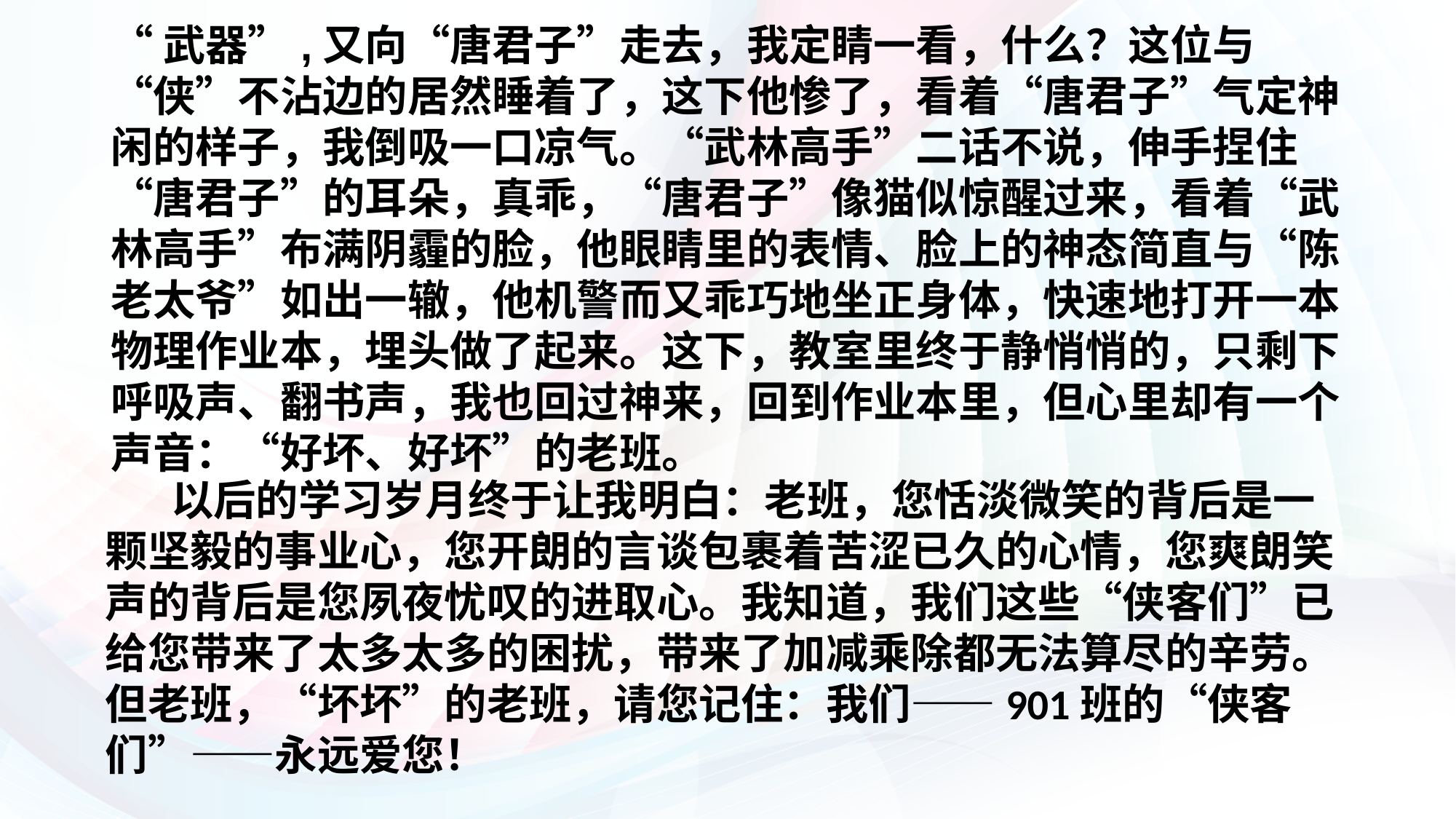

“武器”,又向“唐君子”走去，我定睛一看，什么？这位与“侠”不沾边的居然睡着了，这下他惨了，看着“唐君子”气定神闲的样子，我倒吸一口凉气。“武林高手”二话不说，伸手捏住“唐君子”的耳朵，真乖，“唐君子”像猫似惊醒过来，看着“武林高手”布满阴霾的脸，他眼睛里的表情、脸上的神态简直与“陈老太爷”如出一辙，他机警而又乖巧地坐正身体，快速地打开一本物理作业本，埋头做了起来。这下，教室里终于静悄悄的，只剩下呼吸声、翻书声，我也回过神来，回到作业本里，但心里却有一个声音：“好坏、好坏”的老班。
  以后的学习岁月终于让我明白：老班，您恬淡微笑的背后是一颗坚毅的事业心，您开朗的言谈包裹着苦涩已久的心情，您爽朗笑声的背后是您夙夜忧叹的进取心。我知道，我们这些“侠客们”已给您带来了太多太多的困扰，带来了加减乘除都无法算尽的辛劳。但老班，“坏坏”的老班，请您记住：我们——901班的“侠客们”——永远爱您！